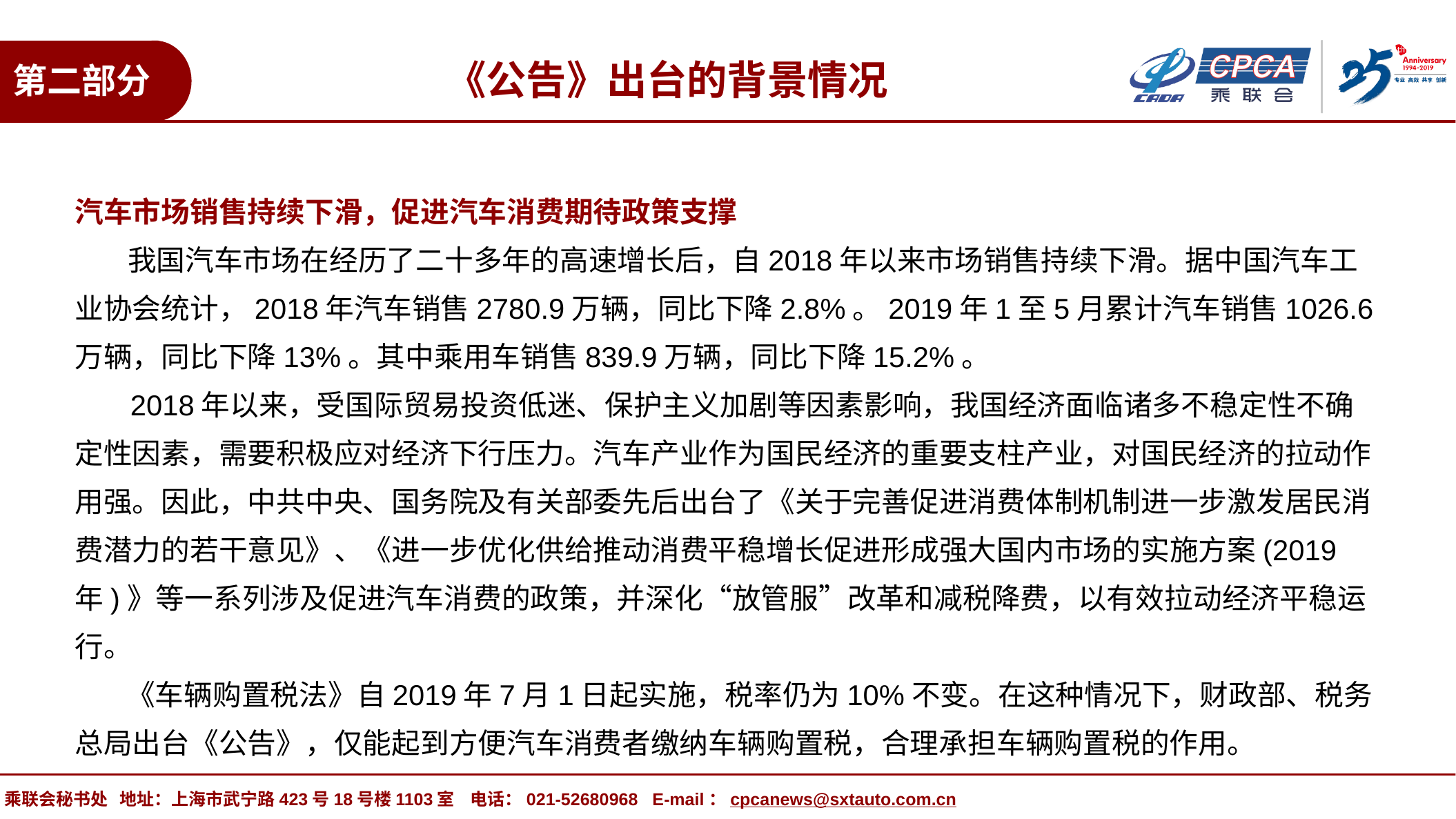

《公告》出台的背景情况
第二部分
汽车市场销售持续下滑，促进汽车消费期待政策支撑
       我国汽车市场在经历了二十多年的高速增长后，自2018年以来市场销售持续下滑。据中国汽车工业协会统计，2018年汽车销售2780.9万辆，同比下降2.8%。2019年1至5月累计汽车销售1026.6万辆，同比下降13%。其中乘用车销售839.9万辆，同比下降15.2%。
       2018年以来，受国际贸易投资低迷、保护主义加剧等因素影响，我国经济面临诸多不稳定性不确定性因素，需要积极应对经济下行压力。汽车产业作为国民经济的重要支柱产业，对国民经济的拉动作用强。因此，中共中央、国务院及有关部委先后出台了《关于完善促进消费体制机制进一步激发居民消费潜力的若干意见》、《进一步优化供给推动消费平稳增长促进形成强大国内市场的实施方案(2019年)》等一系列涉及促进汽车消费的政策，并深化“放管服”改革和减税降费，以有效拉动经济平稳运行。
       《车辆购置税法》自2019年7月1日起实施，税率仍为10%不变。在这种情况下，财政部、税务总局出台《公告》，仅能起到方便汽车消费者缴纳车辆购置税，合理承担车辆购置税的作用。